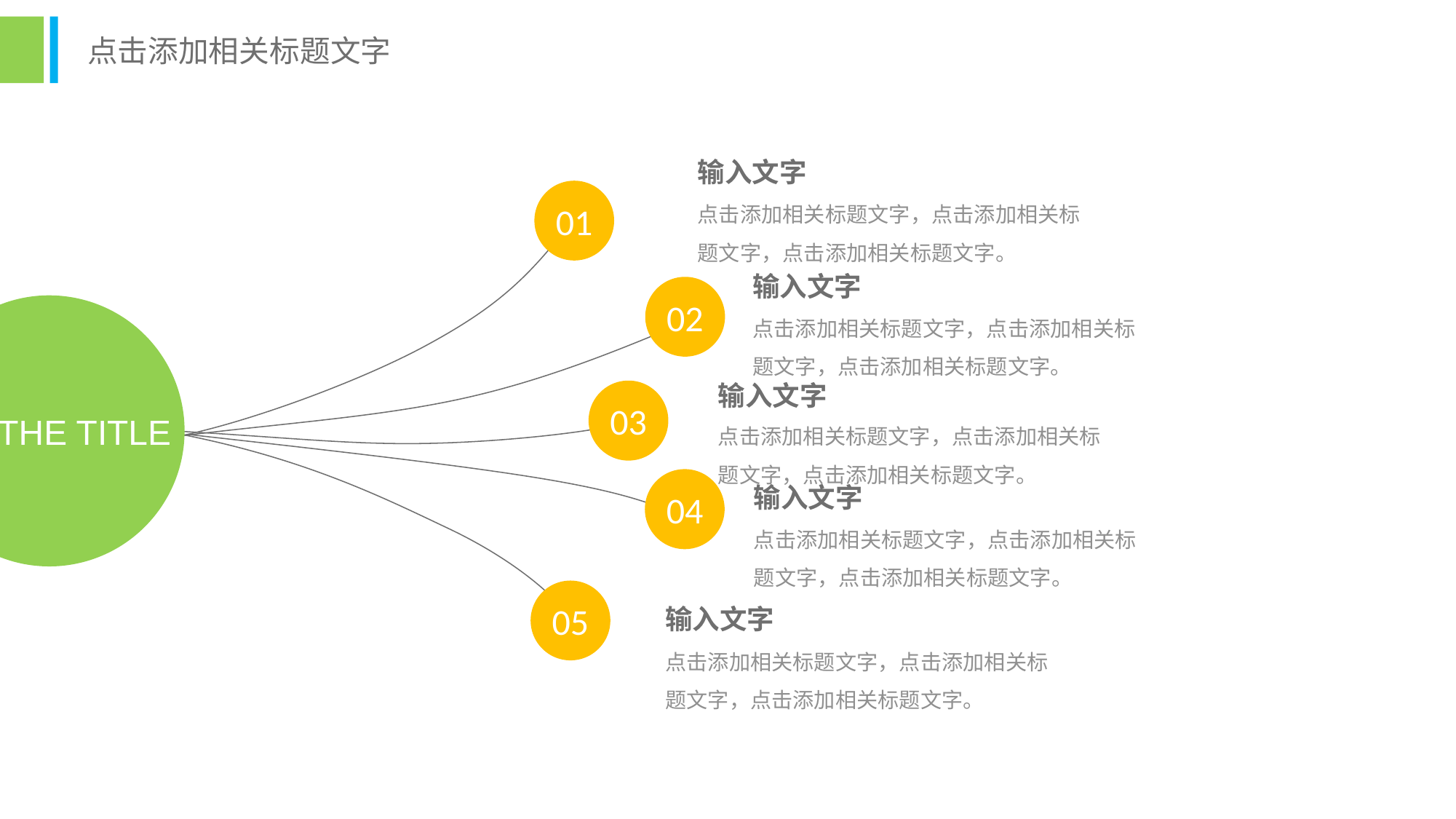

点击添加相关标题文字
输入文字
01
点击添加相关标题文字，点击添加相关标题文字，点击添加相关标题文字。

输入文字
02
THE TITLE
点击添加相关标题文字，点击添加相关标题文字，点击添加相关标题文字。
输入文字
03
点击添加相关标题文字，点击添加相关标题文字，点击添加相关标题文字。
04
输入文字
点击添加相关标题文字，点击添加相关标题文字，点击添加相关标题文字。
05
输入文字
点击添加相关标题文字，点击添加相关标题文字，点击添加相关标题文字。